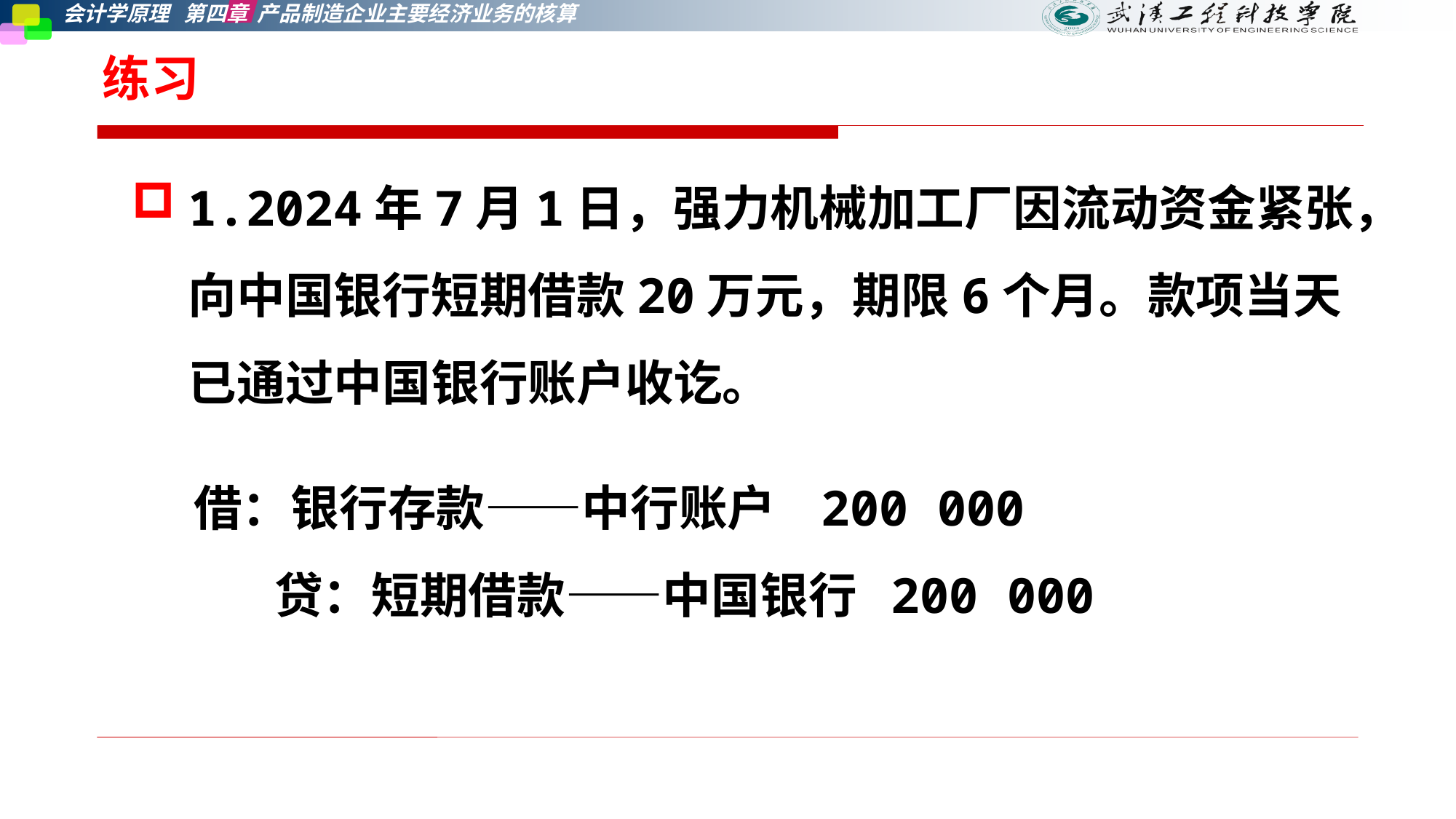

# 练习
1.2024年7月1日，强力机械加工厂因流动资金紧张，向中国银行短期借款20万元，期限6个月。款项当天已通过中国银行账户收讫。

 借：银行存款——中行账户   200 000
  贷：短期借款——中国银行  200 000